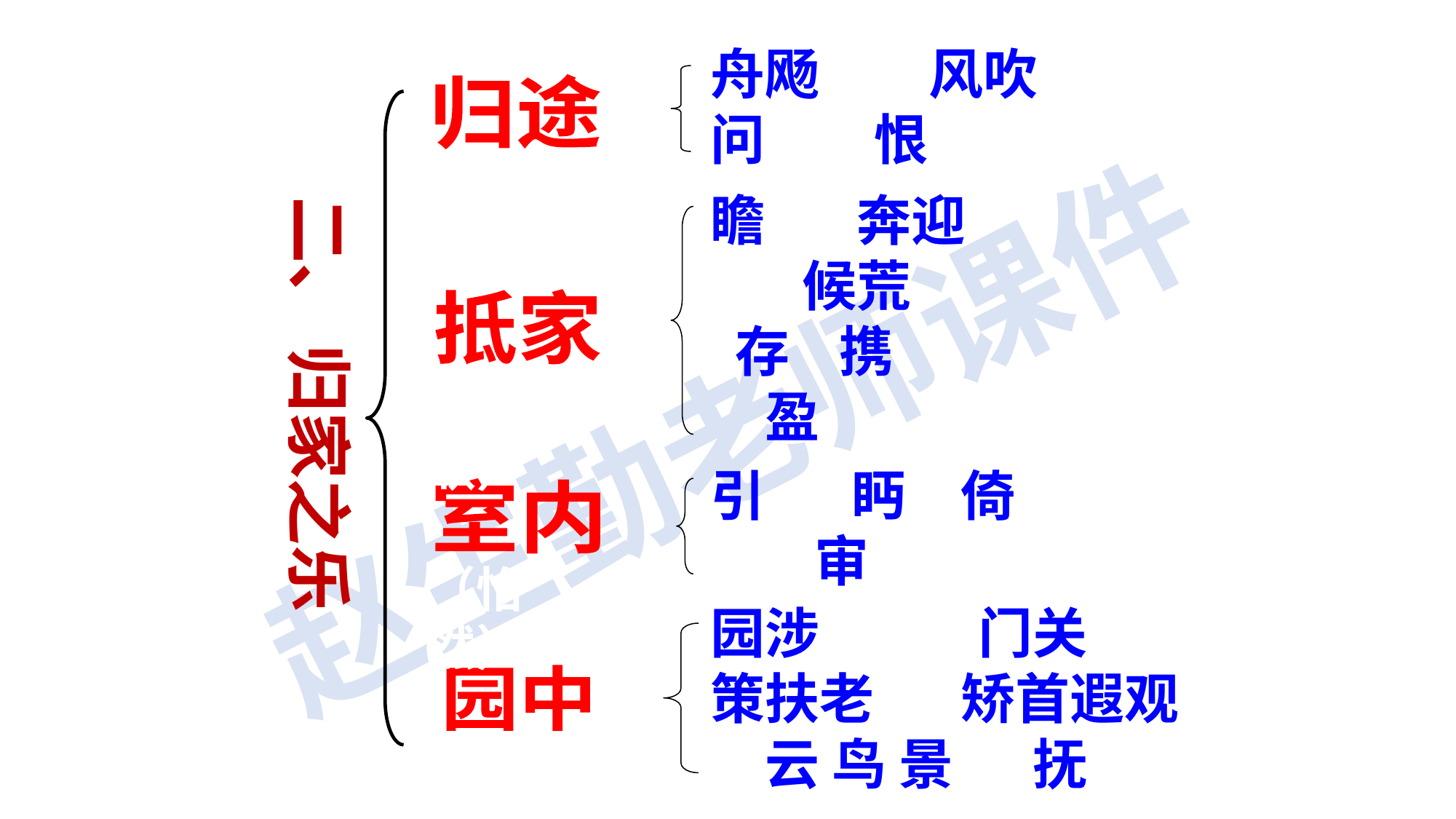

舟飏　　风吹　问　　恨

归途

（急切）

二、 归家之乐
瞻　   奔迎　   候荒　   存    携   　盈

抵家

（欢欣）
引       眄　倚　    审
室内

（怡然）

园涉　　    门关     　策扶老       矫首遐观　云 鸟 景  　抚

园中
（流连）